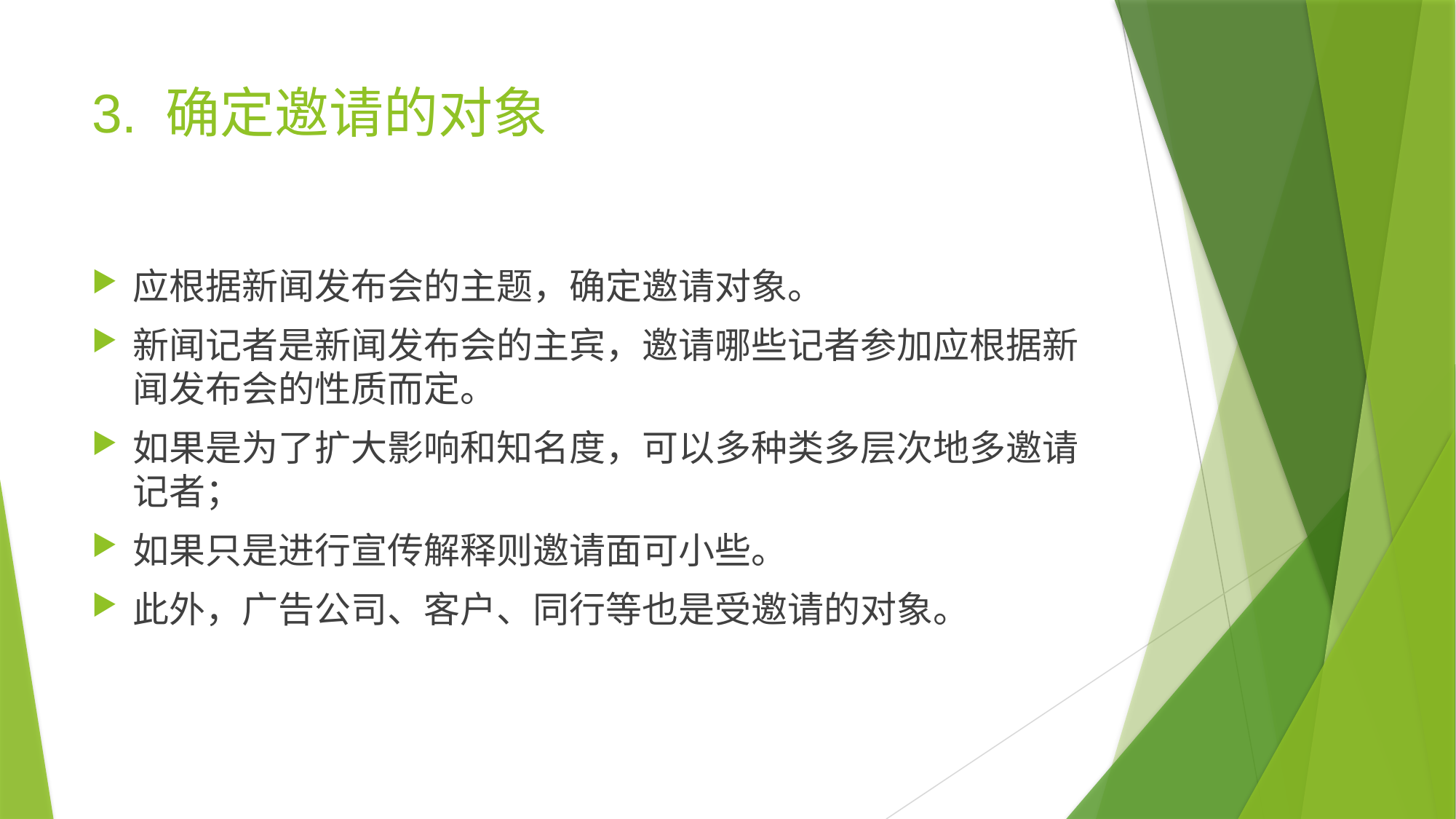

# 3. 确定邀请的对象
应根据新闻发布会的主题，确定邀请对象。
新闻记者是新闻发布会的主宾，邀请哪些记者参加应根据新闻发布会的性质而定。
如果是为了扩大影响和知名度，可以多种类多层次地多邀请记者；
如果只是进行宣传解释则邀请面可小些。
此外，广告公司、客户、同行等也是受邀请的对象。